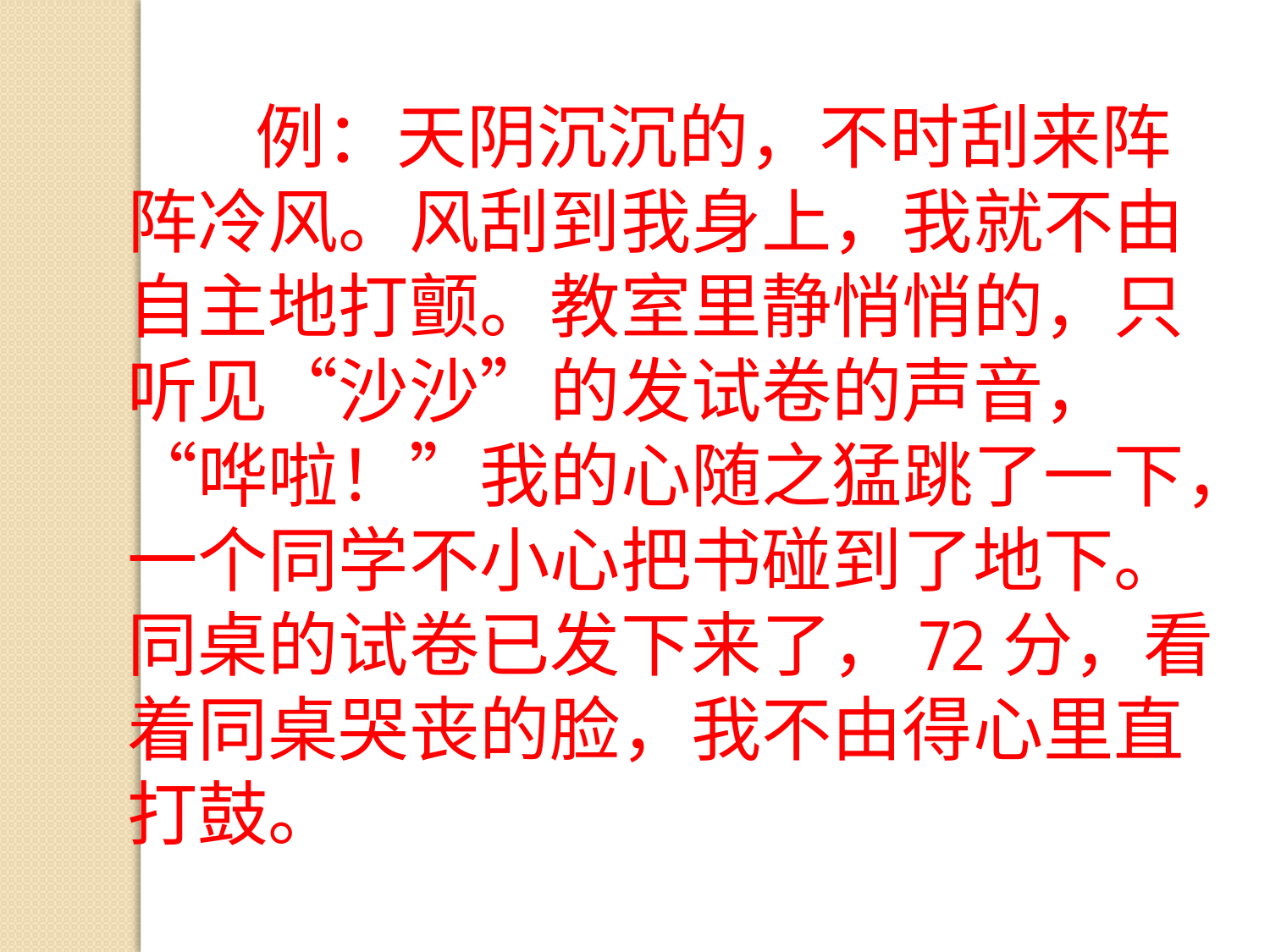

例：天阴沉沉的，不时刮来阵阵冷风。风刮到我身上，我就不由自主地打颤。教室里静悄悄的，只听见“沙沙”的发试卷的声音，“哗啦！”我的心随之猛跳了一下，一个同学不小心把书碰到了地下。同桌的试卷已发下来了，72分，看着同桌哭丧的脸，我不由得心里直打鼓。